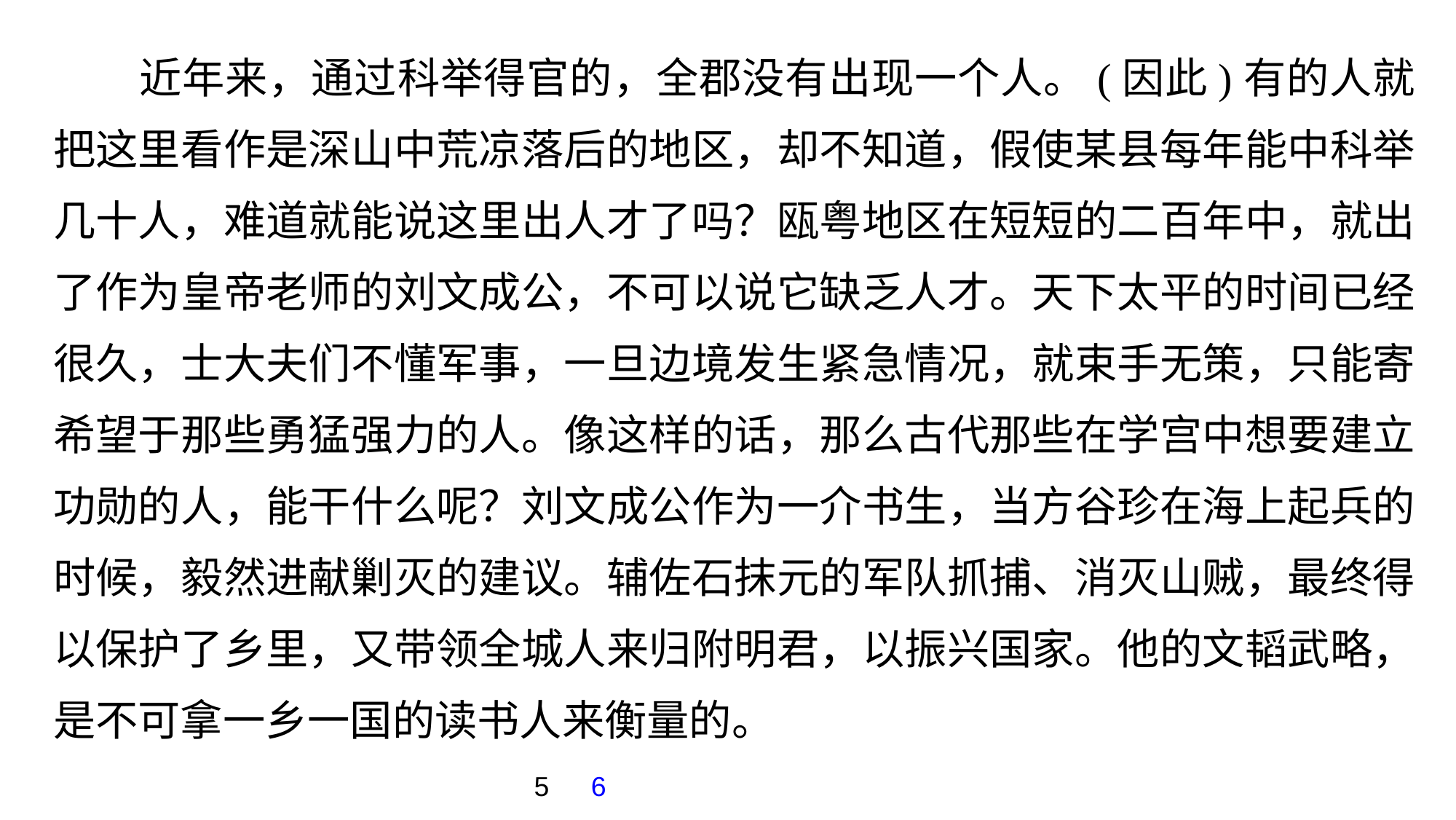

近年来，通过科举得官的，全郡没有出现一个人。(因此)有的人就把这里看作是深山中荒凉落后的地区，却不知道，假使某县每年能中科举几十人，难道就能说这里出人才了吗？瓯粤地区在短短的二百年中，就出了作为皇帝老师的刘文成公，不可以说它缺乏人才。天下太平的时间已经很久，士大夫们不懂军事，一旦边境发生紧急情况，就束手无策，只能寄希望于那些勇猛强力的人。像这样的话，那么古代那些在学宫中想要建立功勋的人，能干什么呢？刘文成公作为一介书生，当方谷珍在海上起兵的时候，毅然进献剿灭的建议。辅佐石抹元的军队抓捕、消灭山贼，最终得以保护了乡里，又带领全城人来归附明君，以振兴国家。他的文韬武略，是不可拿一乡一国的读书人来衡量的。
5
6